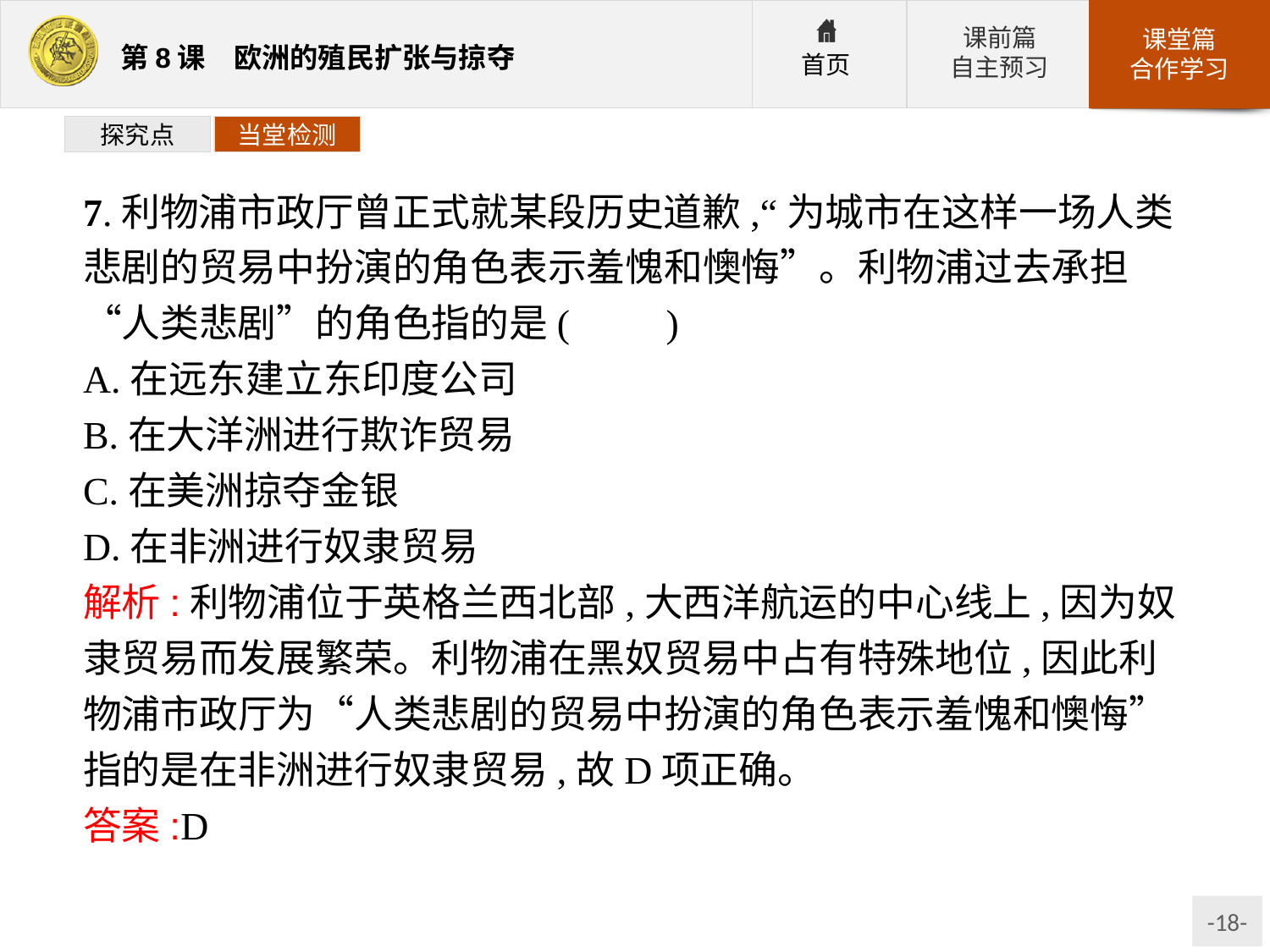

探究点
当堂检测
7.利物浦市政厅曾正式就某段历史道歉,“为城市在这样一场人类悲剧的贸易中扮演的角色表示羞愧和懊悔”。利物浦过去承担“人类悲剧”的角色指的是(　　)
A.在远东建立东印度公司
B.在大洋洲进行欺诈贸易
C.在美洲掠夺金银
D.在非洲进行奴隶贸易
解析:利物浦位于英格兰西北部,大西洋航运的中心线上,因为奴隶贸易而发展繁荣。利物浦在黑奴贸易中占有特殊地位,因此利物浦市政厅为“人类悲剧的贸易中扮演的角色表示羞愧和懊悔”指的是在非洲进行奴隶贸易,故D项正确。
答案:D